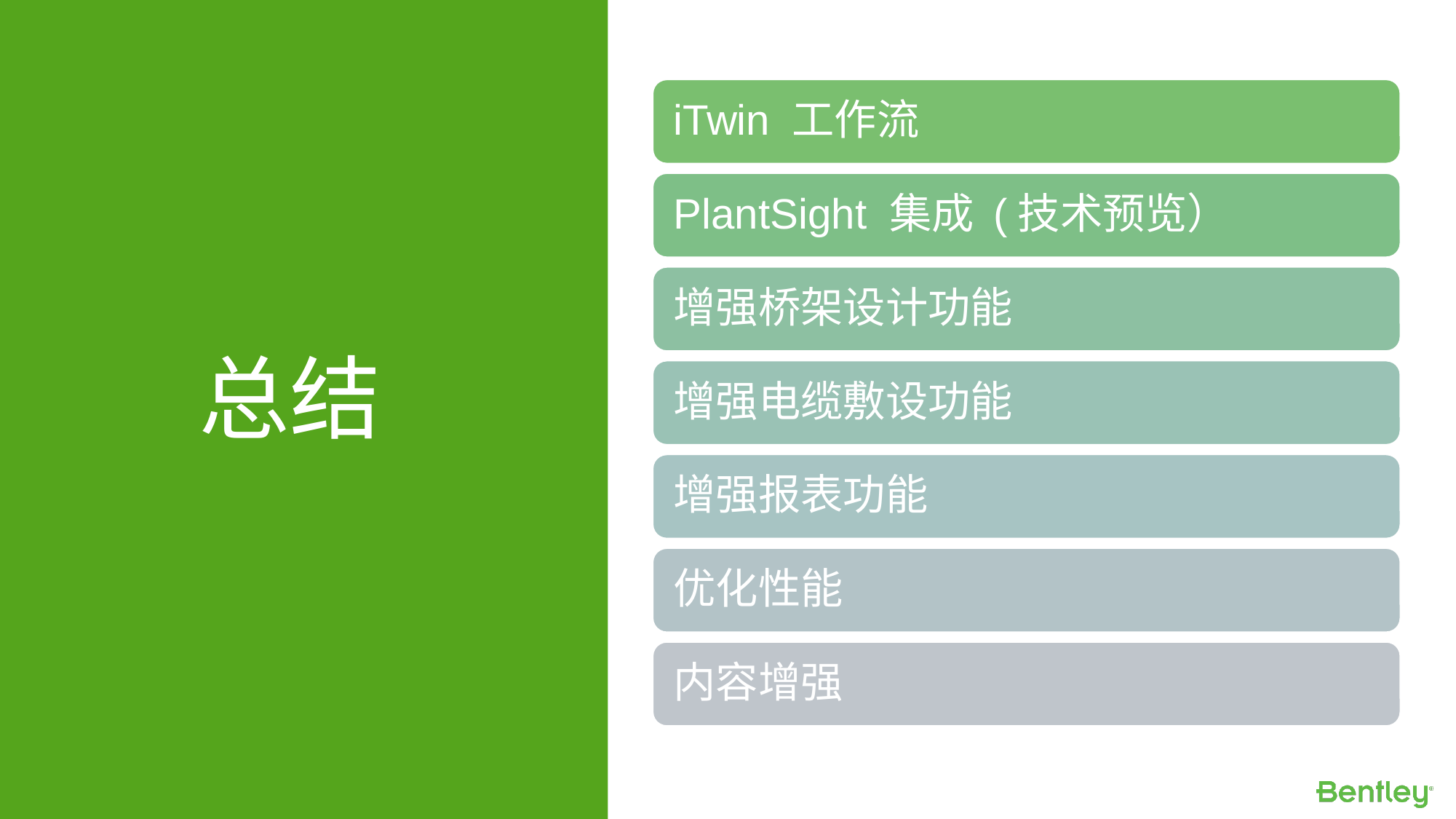

# 总结
iTwin 工作流
PlantSight 集成 (技术预览）
增强桥架设计功能
增强电缆敷设功能
增强报表功能
优化性能
内容增强